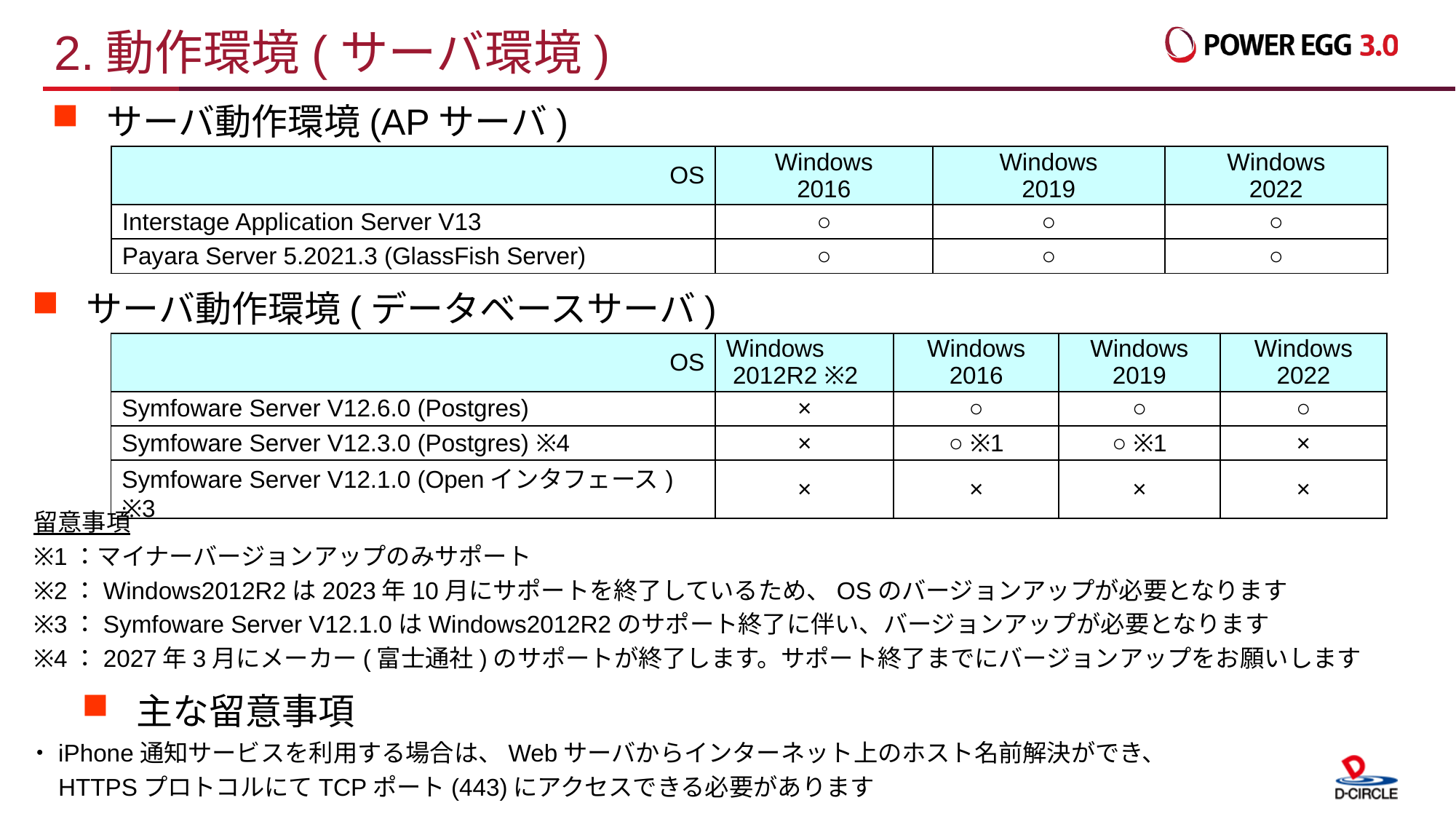

# 2.動作環境(サーバ環境)
サーバ動作環境(APサーバ)
| OS | Windows 2016 | Windows 2019 | Windows 2022 |
| --- | --- | --- | --- |
| Interstage Application Server V13 | ○ | ○ | ○ |
| Payara Server 5.2021.3 (GlassFish Server) | ○ | ○ | ○ |
サーバ動作環境(データベースサーバ)
| OS | Windows 2012R2 ※2 | Windows 2016 | Windows 2019 | Windows 2022 |
| --- | --- | --- | --- | --- |
| Symfoware Server V12.6.0 (Postgres) | × | ○ | ○ | ○ |
| Symfoware Server V12.3.0 (Postgres) ※4 | × | ○ ※1 | ○ ※1 | × |
| Symfoware Server V12.1.0 (Openインタフェース) ※3 | × | × | × | × |
留意事項
※1：マイナーバージョンアップのみサポート
※2：Windows2012R2は2023年10月にサポートを終了しているため、OSのバージョンアップが必要となります
※3：Symfoware Server V12.1.0はWindows2012R2のサポート終了に伴い、バージョンアップが必要となります
※4：2027年3月にメーカー(富士通社)のサポートが終了します。サポート終了までにバージョンアップをお願いします

主な留意事項
・iPhone通知サービスを利用する場合は、Webサーバからインターネット上のホスト名前解決ができ、
　HTTPSプロトコルにてTCPポート(443)にアクセスできる必要があります
25
All Rights Reserved Copyright© D-CIRCLE,INC.